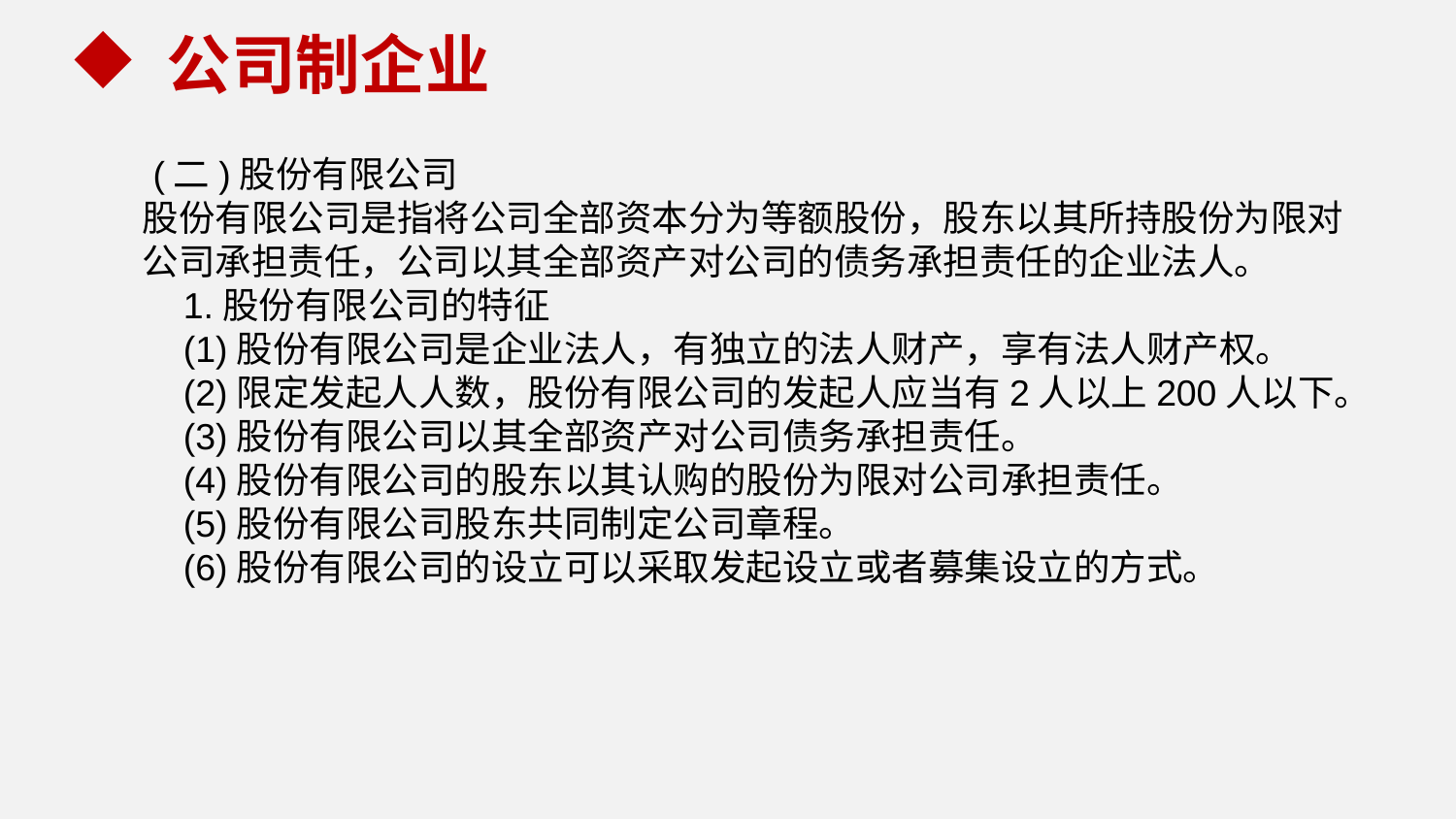

公司制企业
 (二)股份有限公司
股份有限公司是指将公司全部资本分为等额股份，股东以其所持股份为限对公司承担责任，公司以其全部资产对公司的债务承担责任的企业法人。
    1.股份有限公司的特征
    (1)股份有限公司是企业法人，有独立的法人财产，享有法人财产权。
    (2)限定发起人人数，股份有限公司的发起人应当有2人以上200人以下。
    (3)股份有限公司以其全部资产对公司债务承担责任。
    (4)股份有限公司的股东以其认购的股份为限对公司承担责任。
    (5)股份有限公司股东共同制定公司章程。
    (6)股份有限公司的设立可以采取发起设立或者募集设立的方式。